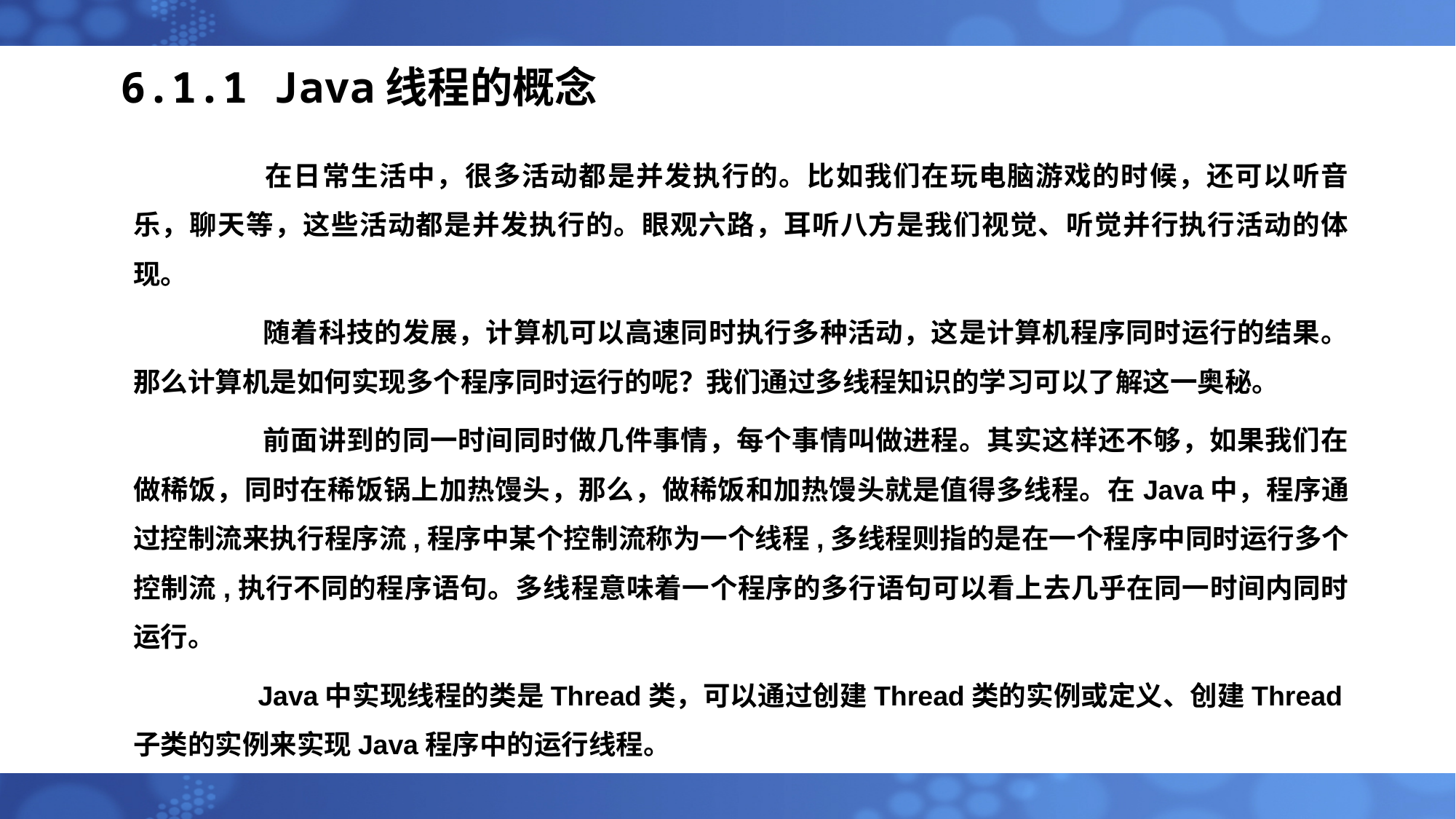

# 6.1.1 Java线程的概念
	  在日常生活中，很多活动都是并发执行的。比如我们在玩电脑游戏的时候，还可以听音乐，聊天等，这些活动都是并发执行的。眼观六路，耳听八方是我们视觉、听觉并行执行活动的体现。
	  随着科技的发展，计算机可以高速同时执行多种活动，这是计算机程序同时运行的结果。那么计算机是如何实现多个程序同时运行的呢？我们通过多线程知识的学习可以了解这一奥秘。
	  前面讲到的同一时间同时做几件事情，每个事情叫做进程。其实这样还不够，如果我们在做稀饭，同时在稀饭锅上加热馒头，那么，做稀饭和加热馒头就是值得多线程。在Java中，程序通过控制流来执行程序流,程序中某个控制流称为一个线程,多线程则指的是在一个程序中同时运行多个控制流,执行不同的程序语句。多线程意味着一个程序的多行语句可以看上去几乎在同一时间内同时运行。
	  Java中实现线程的类是Thread类，可以通过创建Thread类的实例或定义、创建Thread子类的实例来实现Java程序中的运行线程。